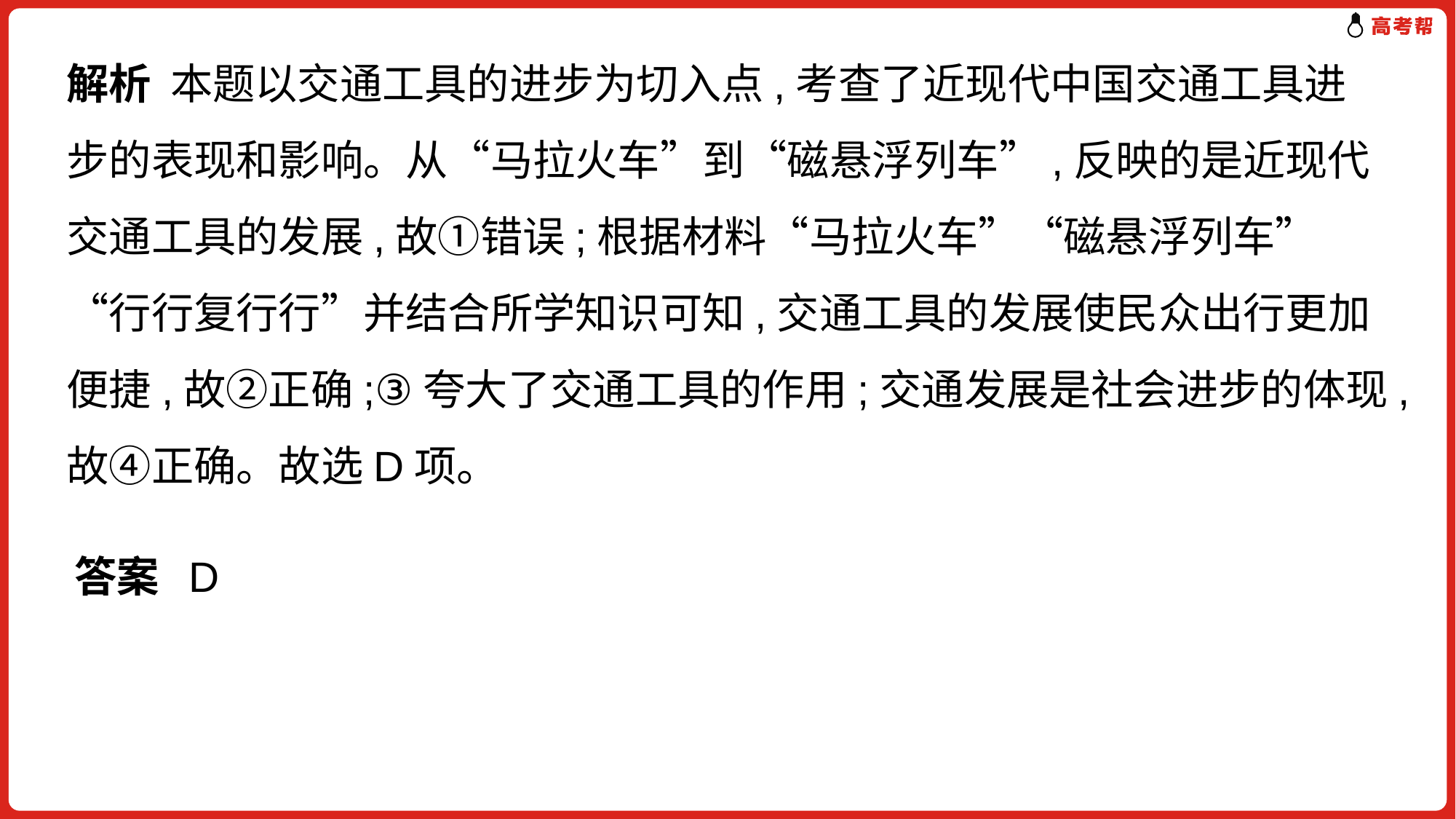

解析  本题以交通工具的进步为切入点,考查了近现代中国交通工具进步的表现和影响。从“马拉火车”到“磁悬浮列车”,反映的是近现代交通工具的发展,故①错误;根据材料“马拉火车”“磁悬浮列车”“行行复行行”并结合所学知识可知,交通工具的发展使民众出行更加便捷,故②正确;③夸大了交通工具的作用;交通发展是社会进步的体现,故④正确。故选D项。
答案  D